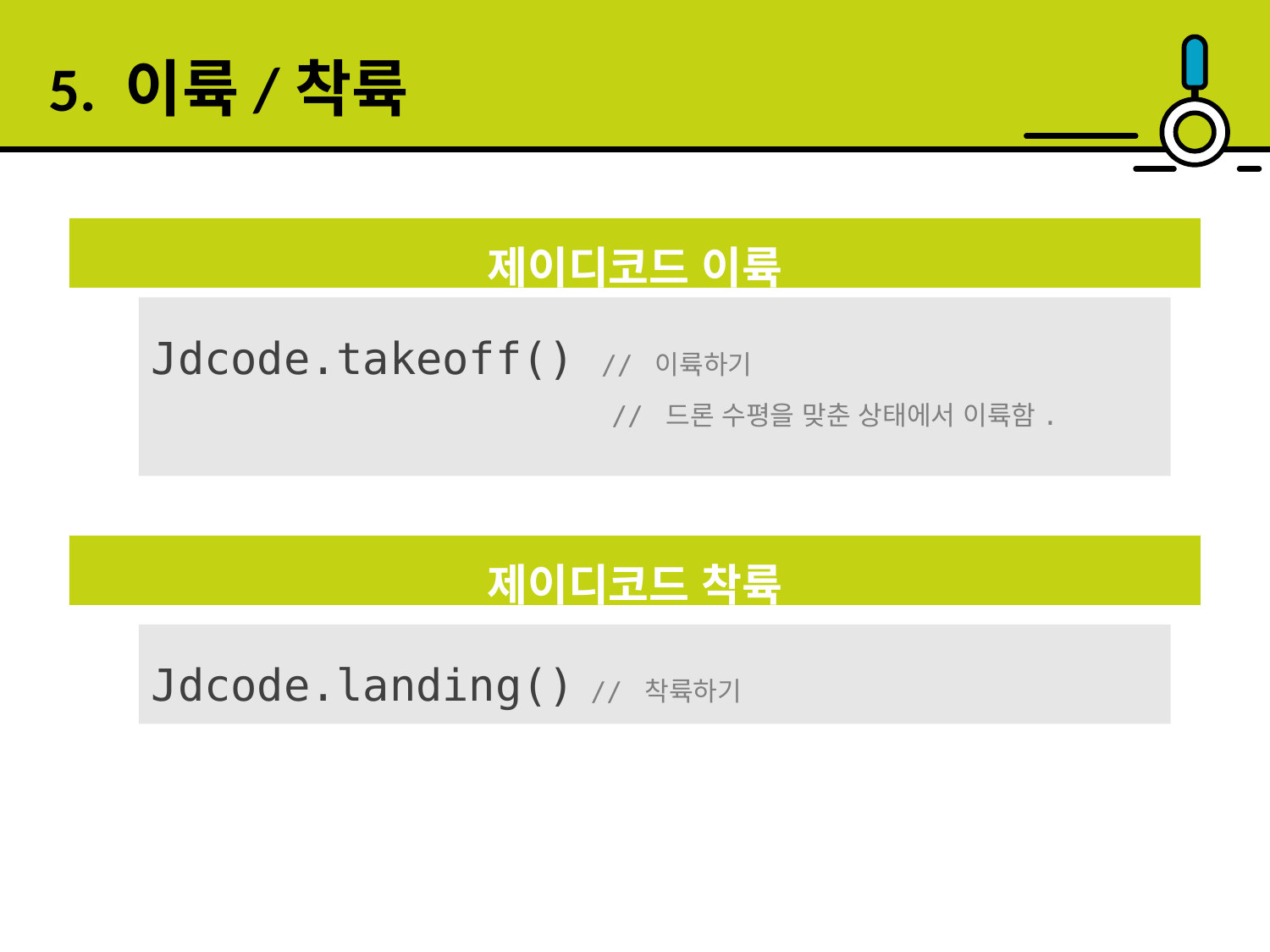

5. 이륙/착륙
제이디코드 이륙
Jdcode.takeoff() // 이륙하기
                             // 드론 수평을 맞춘 상태에서 이륙함.

제이디코드 착륙
Jdcode.landing() // 착륙하기